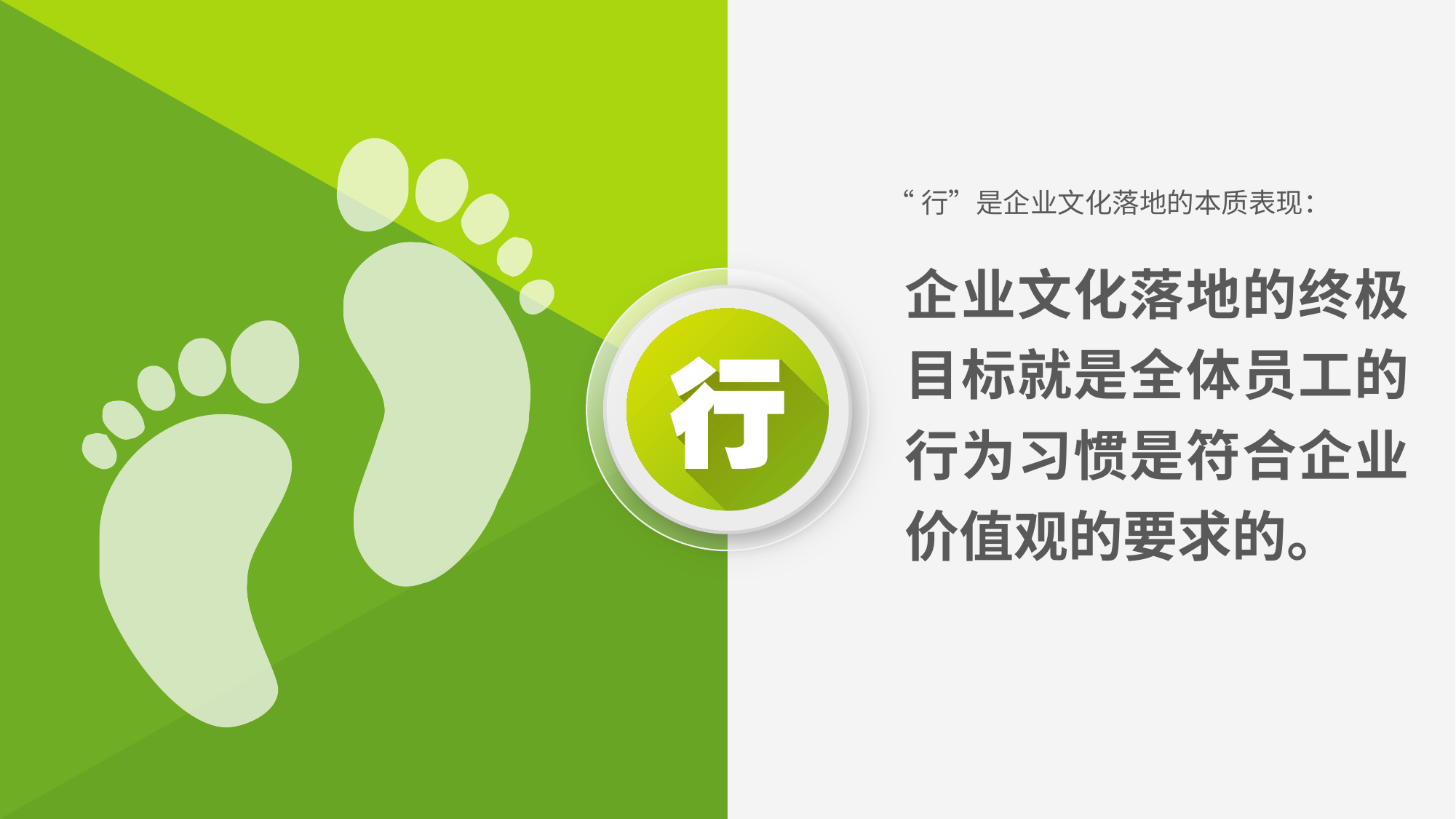

“行”是企业文化落地的本质表现：
企业文化落地的终极目标就是全体员工的行为习惯是符合企业价值观的要求的。